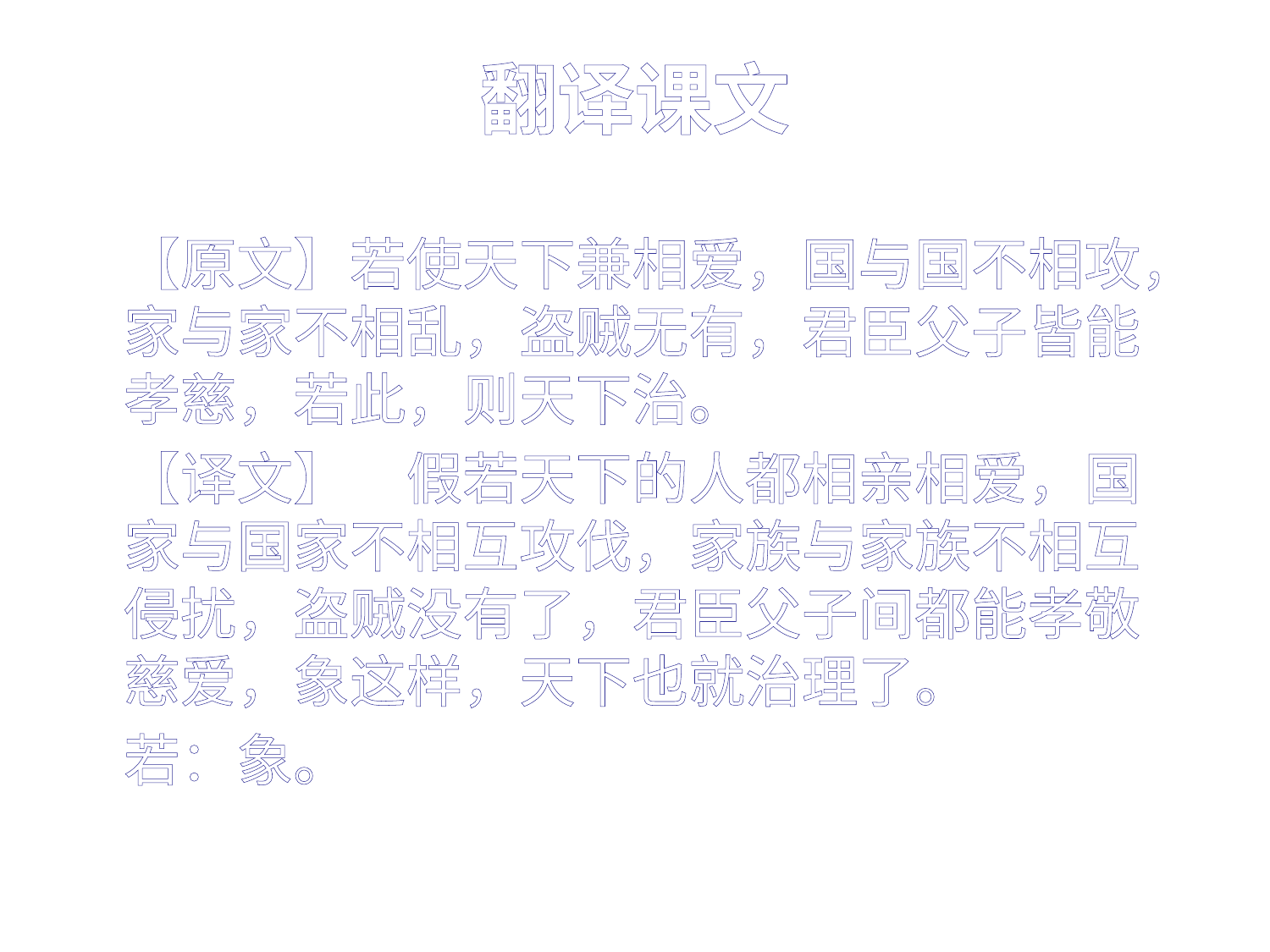

# 翻译课文
【原文】若使天下兼相爱，国与国不相攻，家与家不相乱，盗贼无有，君臣父子皆能孝慈，若此，则天下治。
【译文】　假若天下的人都相亲相爱，国家与国家不相互攻伐，家族与家族不相互侵扰，盗贼没有了，君臣父子间都能孝敬慈爱，象这样，天下也就治理了。
若：象。